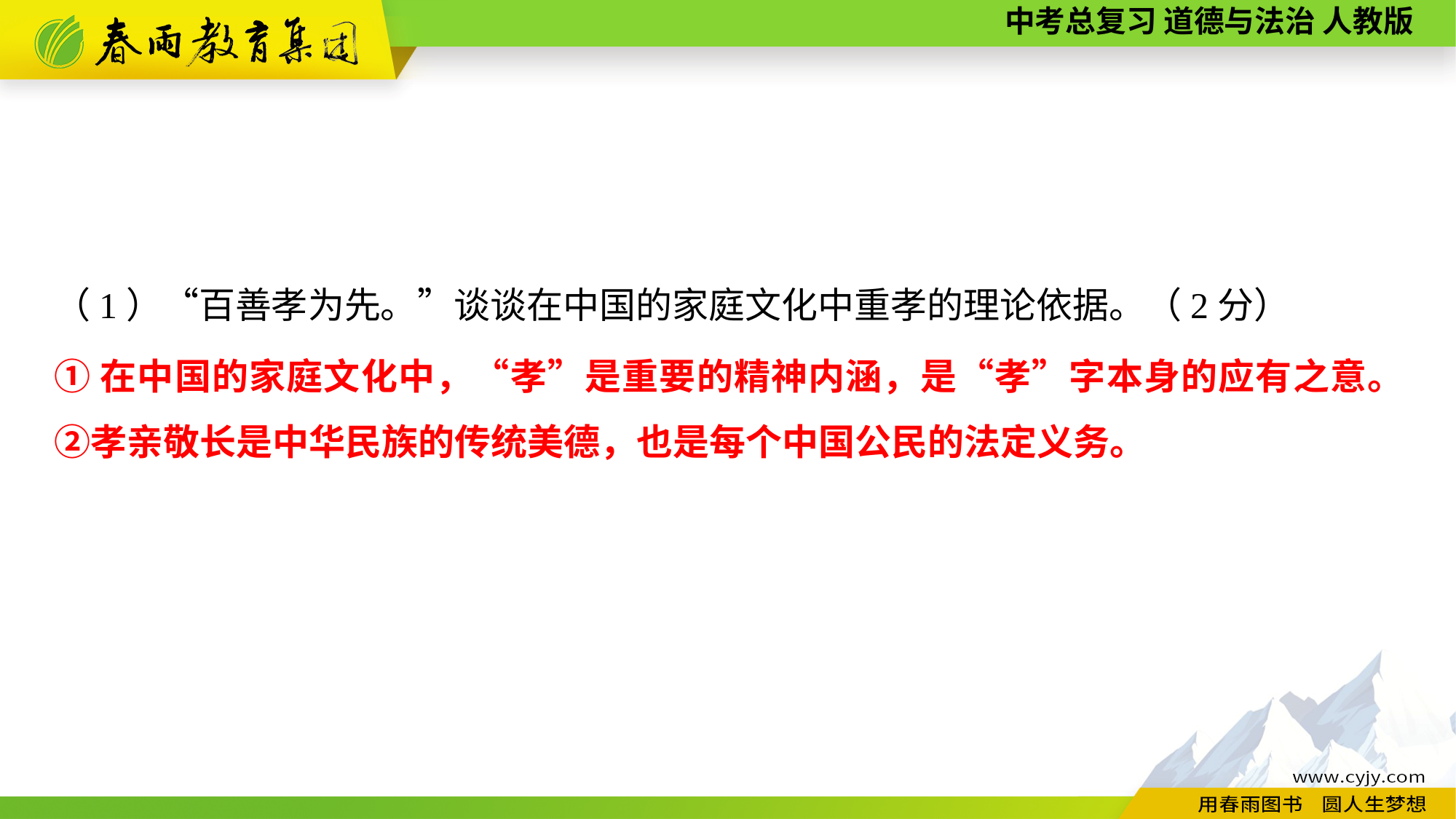

（1）“百善孝为先。”谈谈在中国的家庭文化中重孝的理论依据。（2分）
①在中国的家庭文化中，“孝”是重要的精神内涵，是“孝”字本身的应有之意。②孝亲敬长是中华民族的传统美德，也是每个中国公民的法定义务。